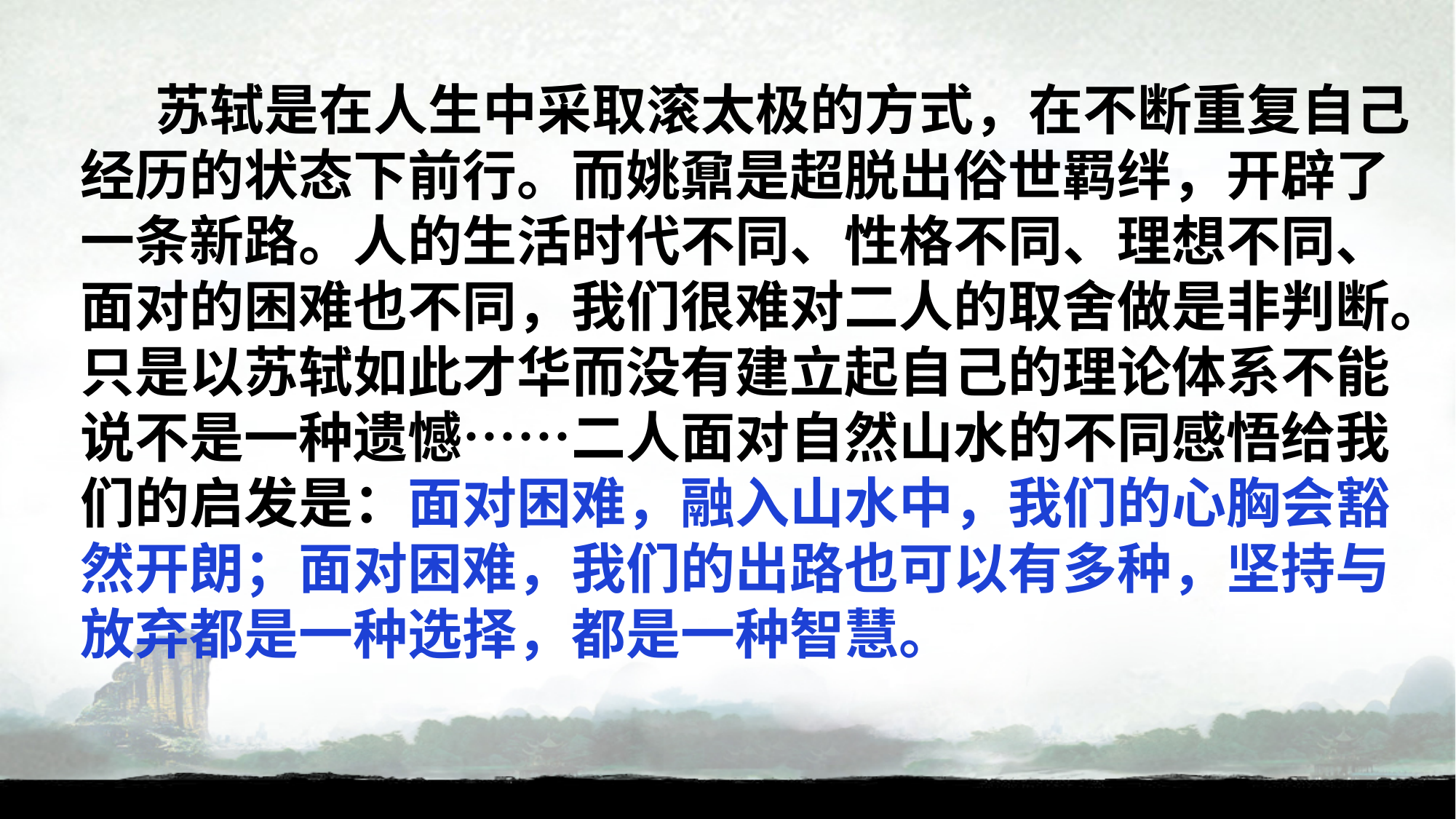

苏轼是在人生中采取滚太极的方式，在不断重复自己经历的状态下前行。而姚鼐是超脱出俗世羁绊，开辟了一条新路。人的生活时代不同、性格不同、理想不同、面对的困难也不同，我们很难对二人的取舍做是非判断。只是以苏轼如此才华而没有建立起自己的理论体系不能说不是一种遗憾……二人面对自然山水的不同感悟给我们的启发是：面对困难，融入山水中，我们的心胸会豁然开朗；面对困难，我们的出路也可以有多种，坚持与放弃都是一种选择，都是一种智慧。